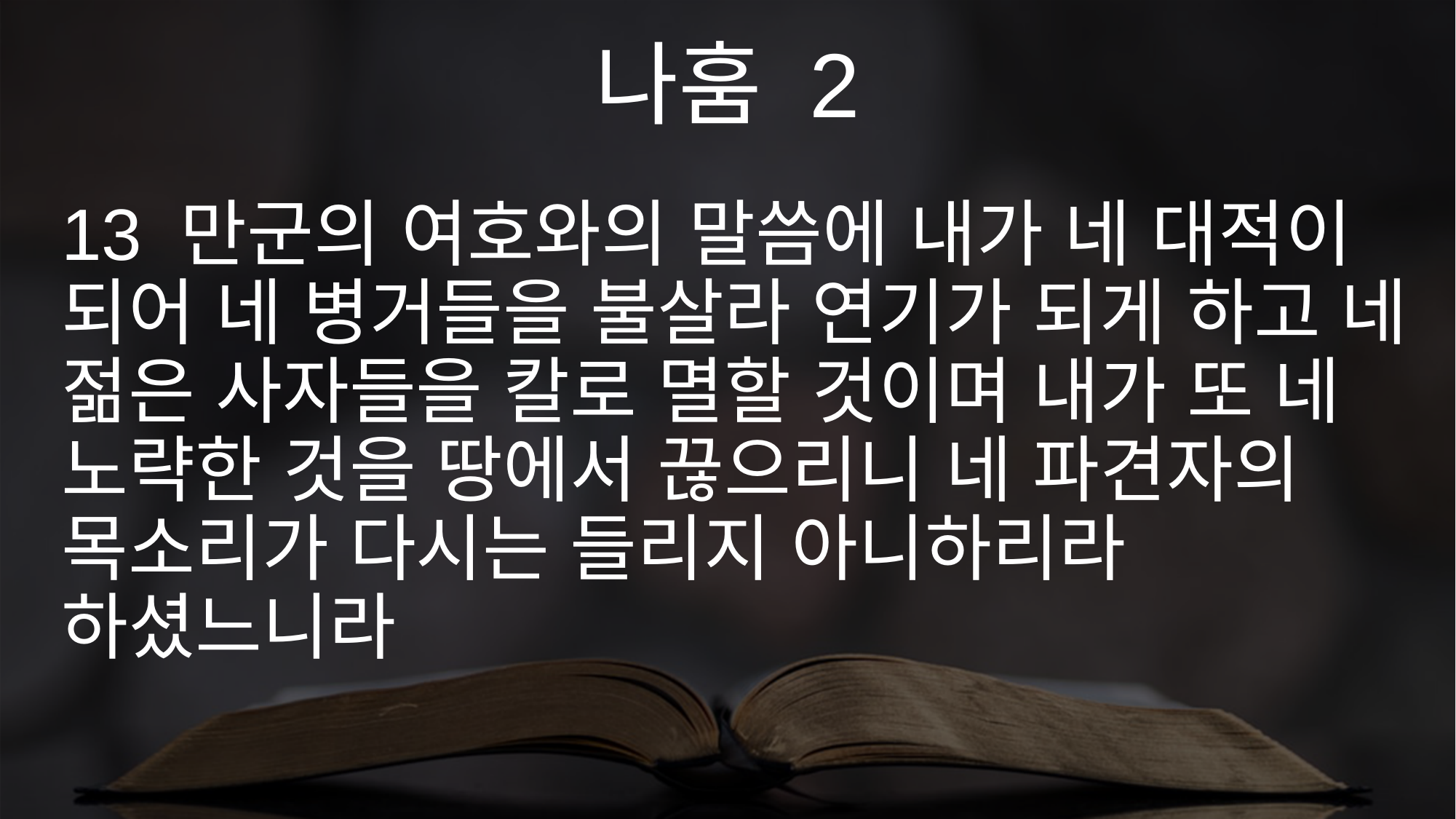

나훔 2
13 만군의 여호와의 말씀에 내가 네 대적이 되어 네 병거들을 불살라 연기가 되게 하고 네 젊은 사자들을 칼로 멸할 것이며 내가 또 네 노략한 것을 땅에서 끊으리니 네 파견자의 목소리가 다시는 들리지 아니하리라 하셨느니라